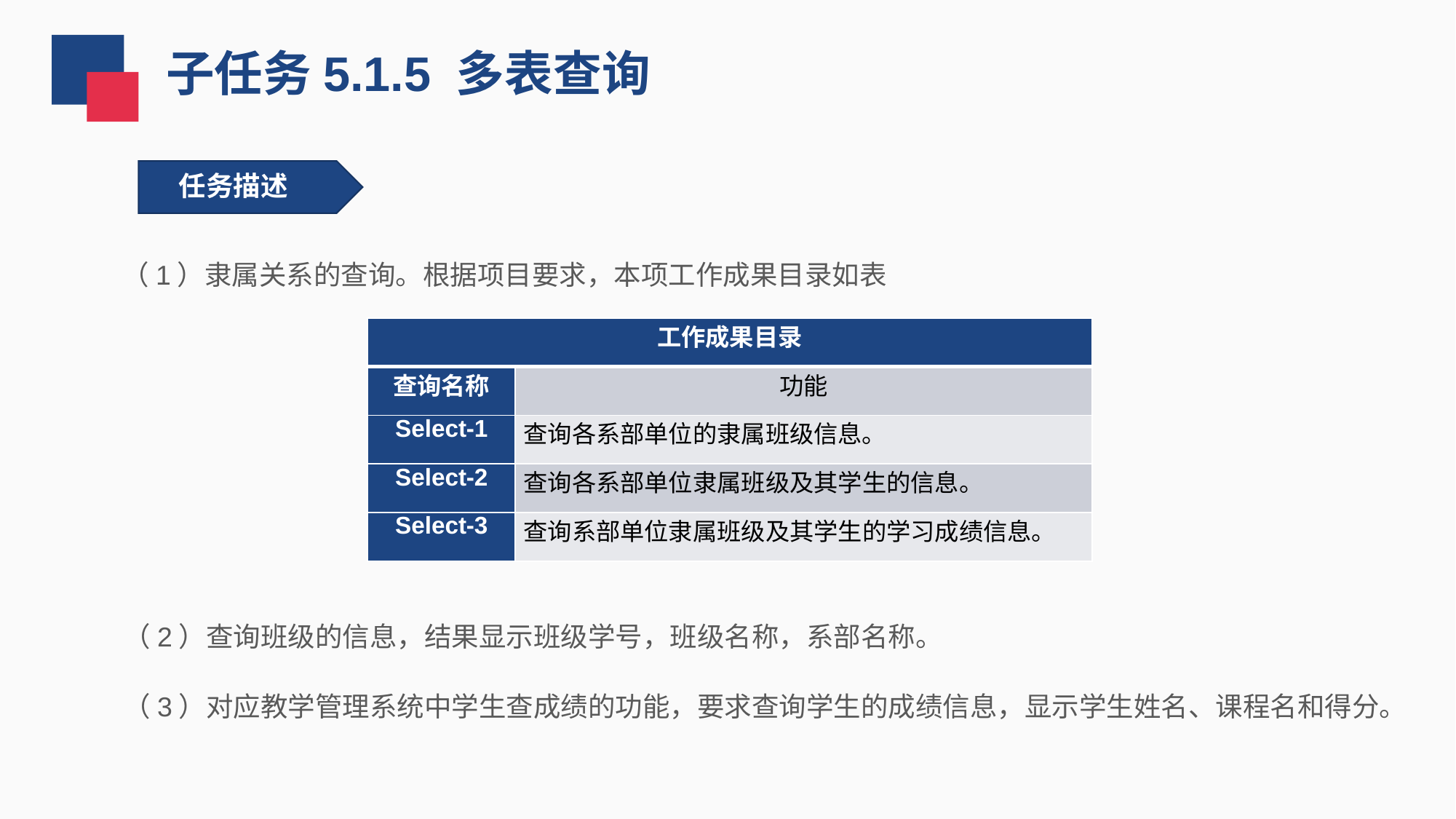

子任务5.1.5 多表查询

任务描述
（1）隶属关系的查询。根据项目要求，本项工作成果目录如表
| 工作成果目录 |  |
| --- | --- |
| 查询名称 | 功能 |
| Select-1 | 查询各系部单位的隶属班级信息。 |
| Select-2 | 查询各系部单位隶属班级及其学生的信息。 |
| Select-3 | 查询系部单位隶属班级及其学生的学习成绩信息。 |
（2）查询班级的信息，结果显示班级学号，班级名称，系部名称。
（3）对应教学管理系统中学生查成绩的功能，要求查询学生的成绩信息，显示学生姓名、课程名和得分。